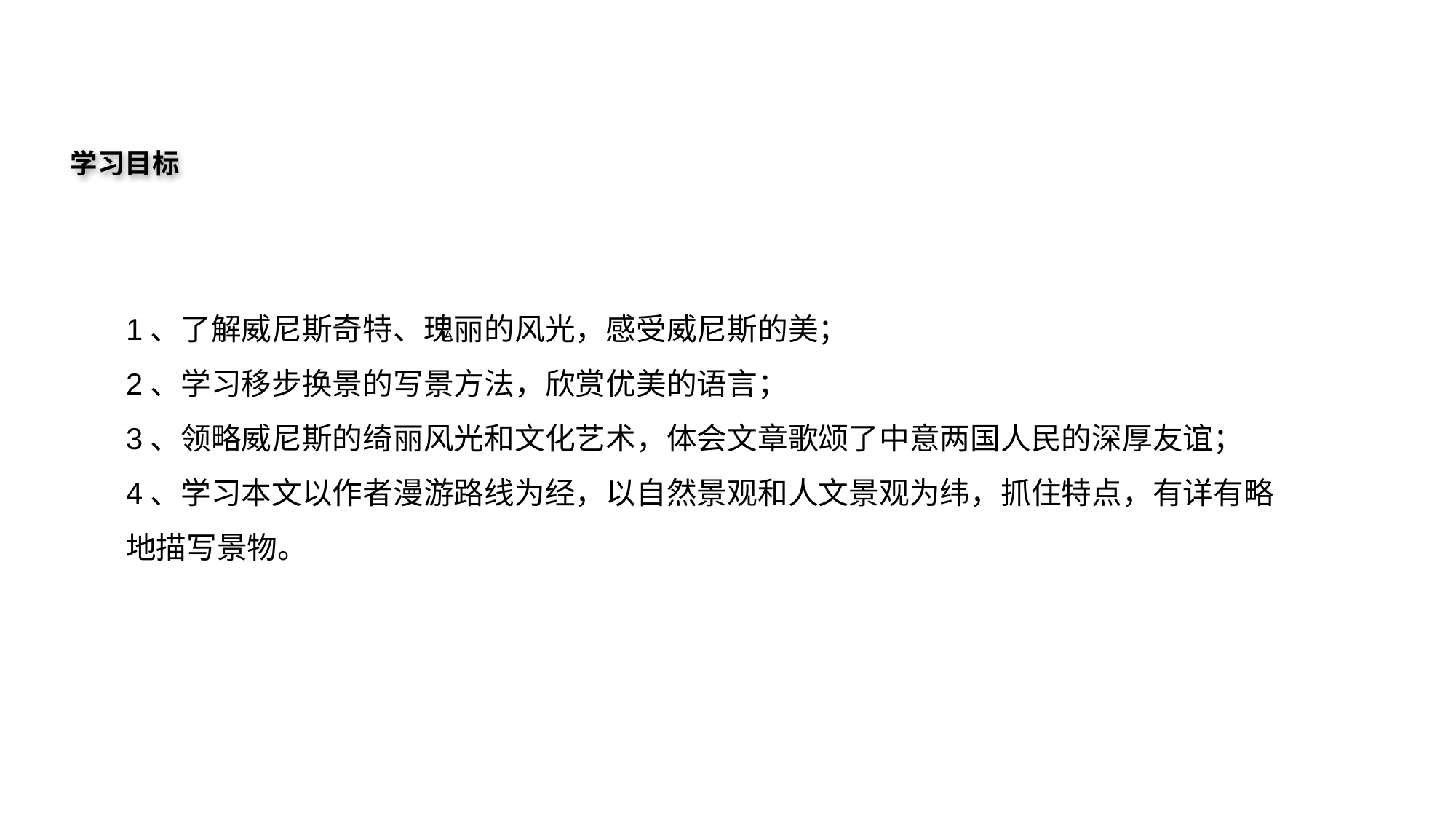

学习目标

1、了解威尼斯奇特、瑰丽的风光，感受威尼斯的美；
2、学习移步换景的写景方法，欣赏优美的语言；
3、领略威尼斯的绮丽风光和文化艺术，体会文章歌颂了中意两国人民的深厚友谊；
4、学习本文以作者漫游路线为经，以自然景观和人文景观为纬，抓住特点，有详有略地描写景物。